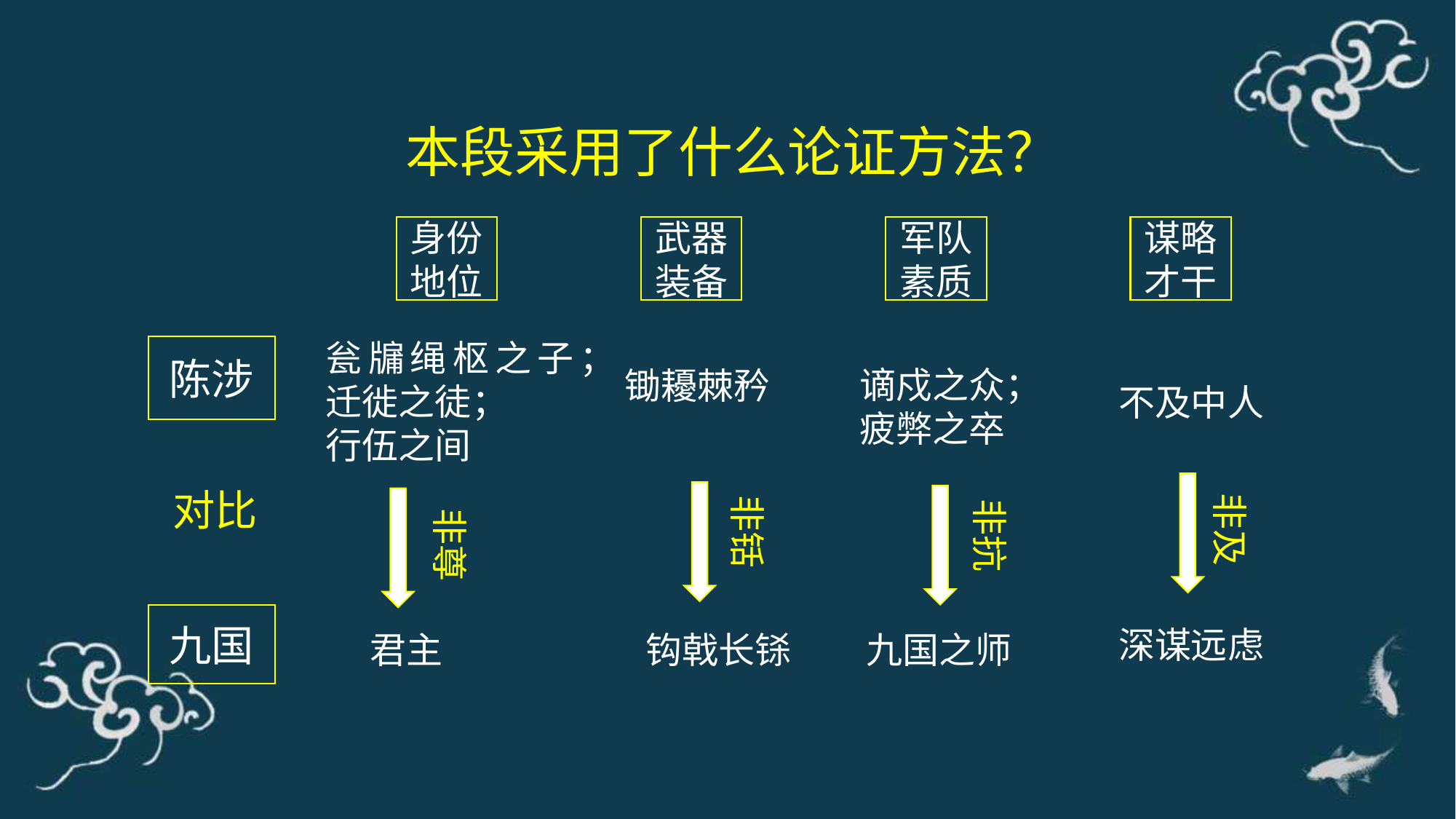

本段采用了什么论证方法？
身份地位
武器装备
军队素质
谋略才干
瓮牖绳枢之子；迁徙之徒；
行伍之间
陈涉
谪戍之众；
疲弊之卒
锄耰棘矜

不及中人

非及
对比

非铦

非抗

非尊
九国
深谋远虑
君主
钩戟长铩
九国之师